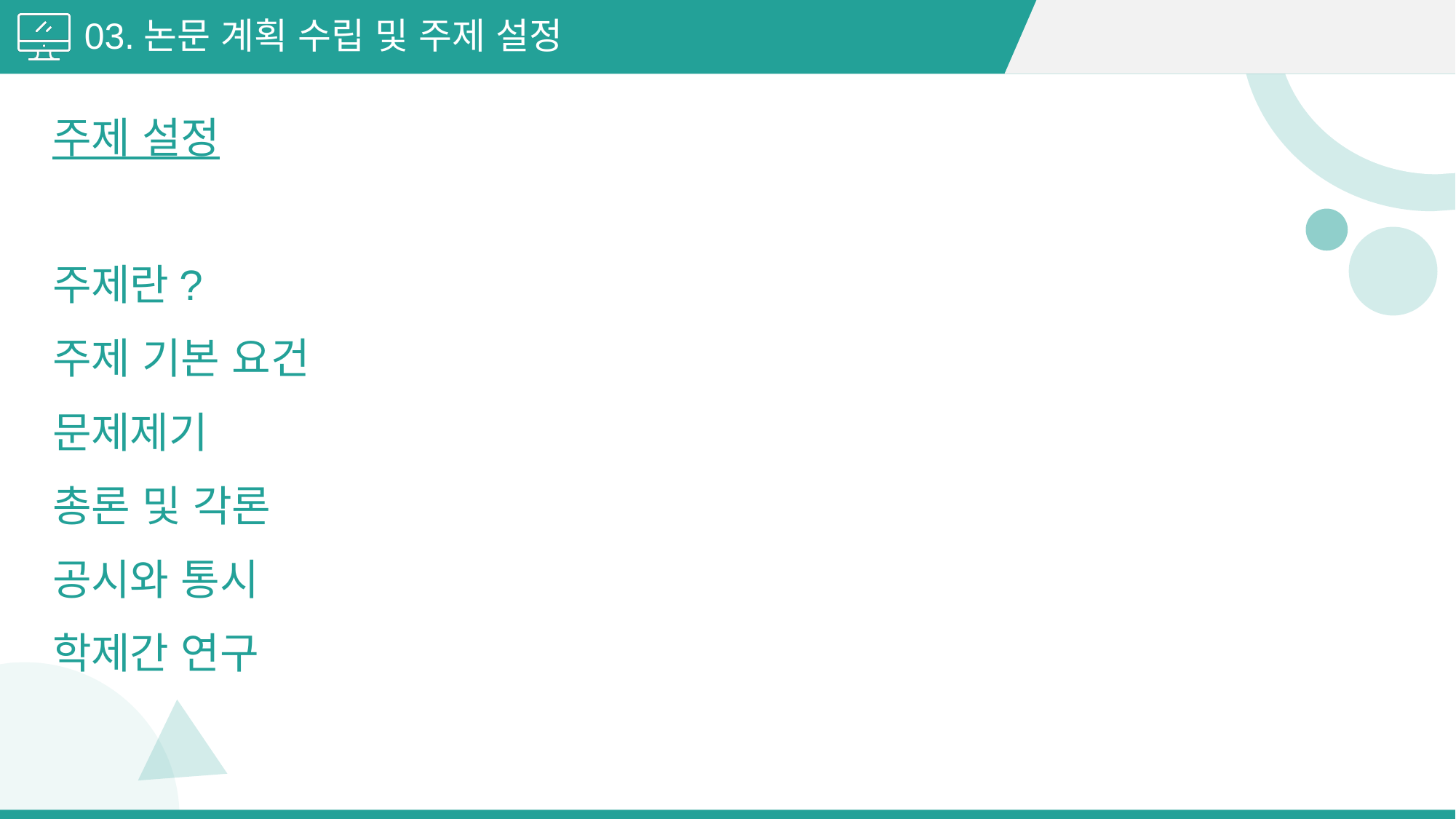

03.논문 계획 수립 및 주제 설정
주제 설정

주제란?
주제 기본 요건
문제제기
총론 및 각론
공시와 통시
학제간 연구